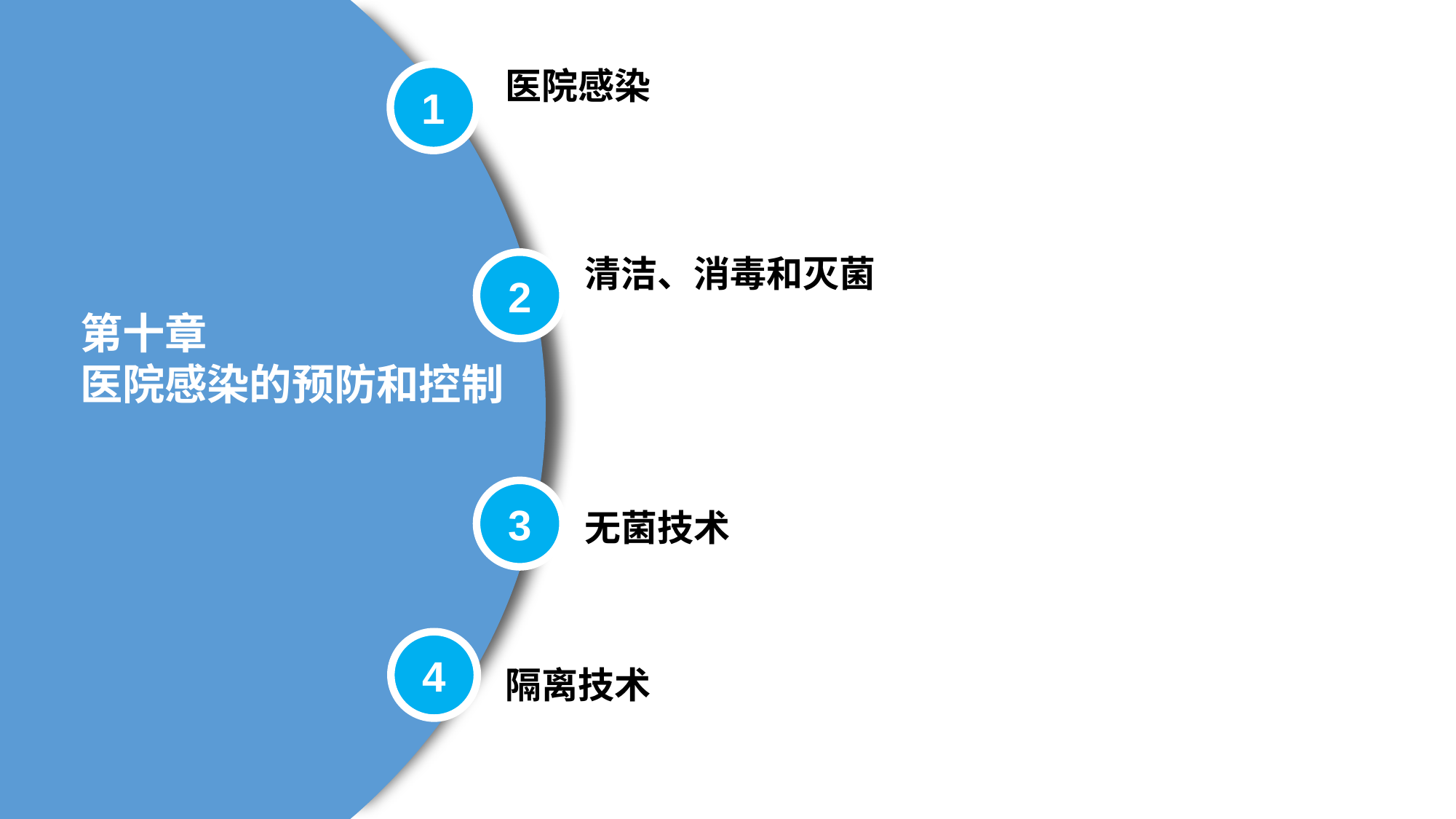

医院感染
1
清洁、消毒和灭菌
2
第十章
医院感染的预防和控制
3
无菌技术
4
隔离技术